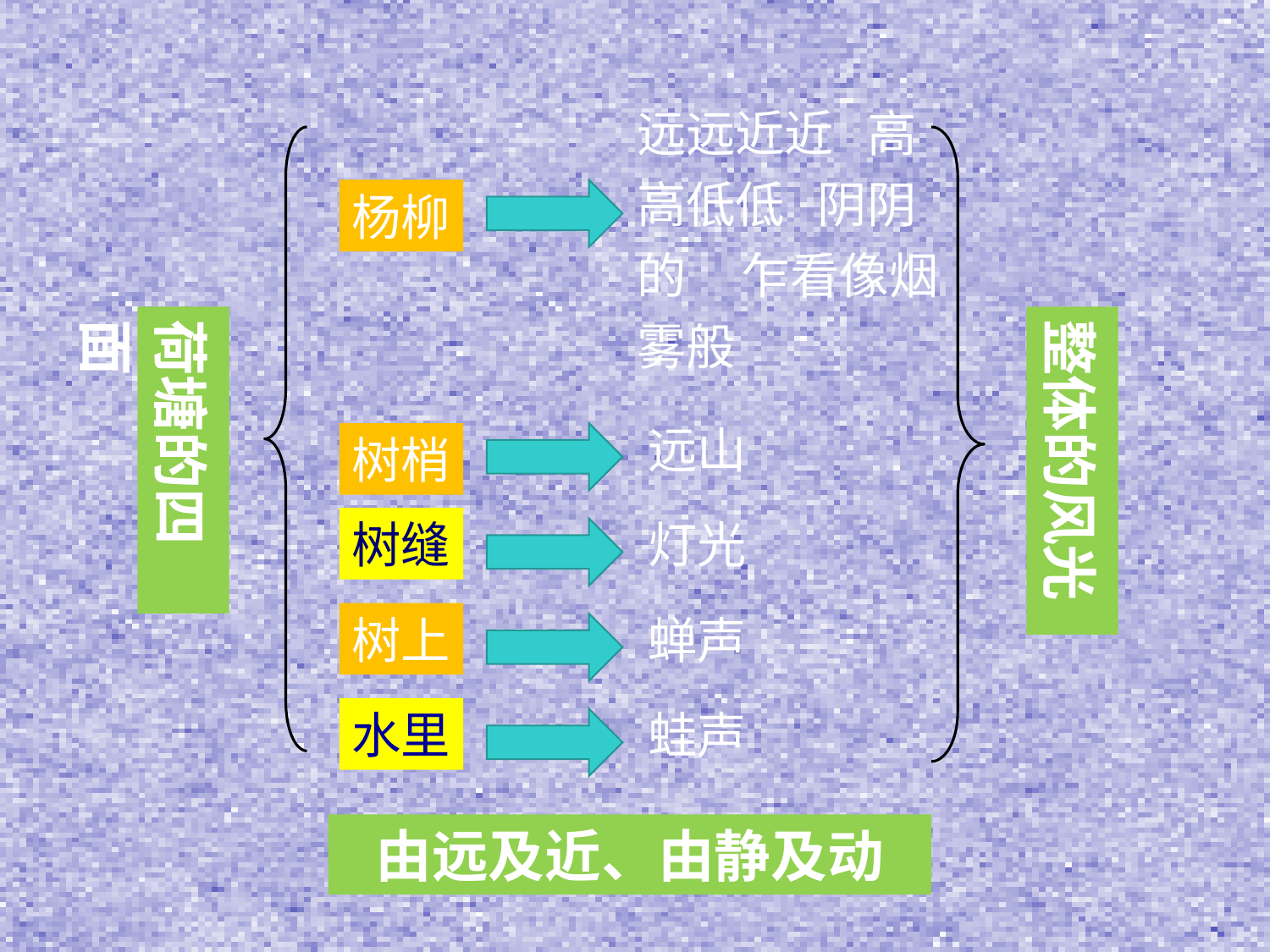

远远近近   高高低低   阴阴的     乍看像烟雾般

杨柳

荷塘的四面
整体的风光
远山
树梢

树缝
灯光

树上
蝉声

水里
蛙声

由远及近、由静及动